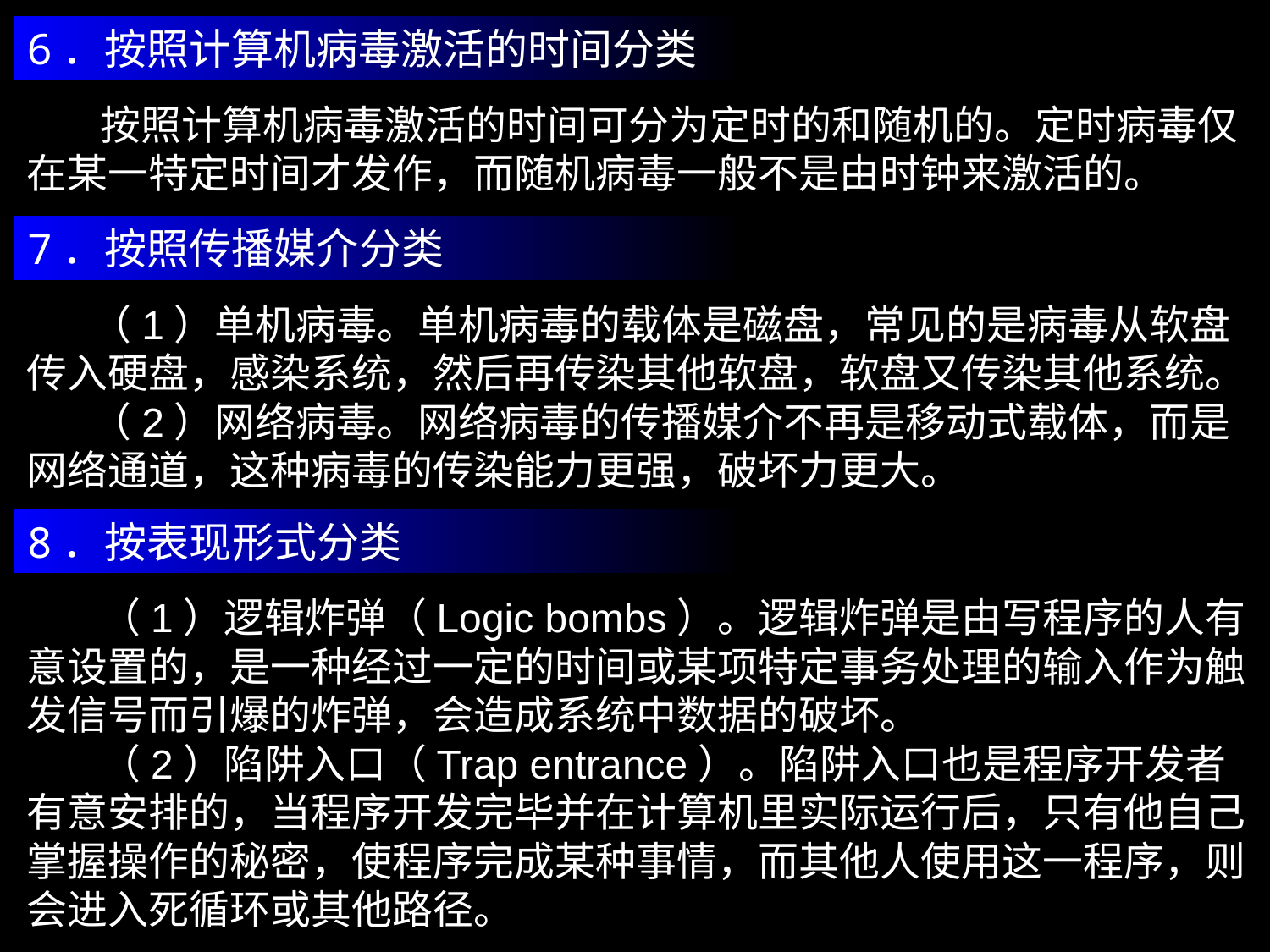

6．按照计算机病毒激活的时间分类
       按照计算机病毒激活的时间可分为定时的和随机的。定时病毒仅在某一特定时间才发作，而随机病毒一般不是由时钟来激活的。
7．按照传播媒介分类
      （1）单机病毒。单机病毒的载体是磁盘，常见的是病毒从软盘传入硬盘，感染系统，然后再传染其他软盘，软盘又传染其他系统。
      （2）网络病毒。网络病毒的传播媒介不再是移动式载体，而是网络通道，这种病毒的传染能力更强，破坏力更大。
8．按表现形式分类
       （1）逻辑炸弹（Logic bombs）。逻辑炸弹是由写程序的人有意设置的，是一种经过一定的时间或某项特定事务处理的输入作为触发信号而引爆的炸弹，会造成系统中数据的破坏。
       （2）陷阱入口（Trap entrance）。陷阱入口也是程序开发者有意安排的，当程序开发完毕并在计算机里实际运行后，只有他自己掌握操作的秘密，使程序完成某种事情，而其他人使用这一程序，则会进入死循环或其他路径。